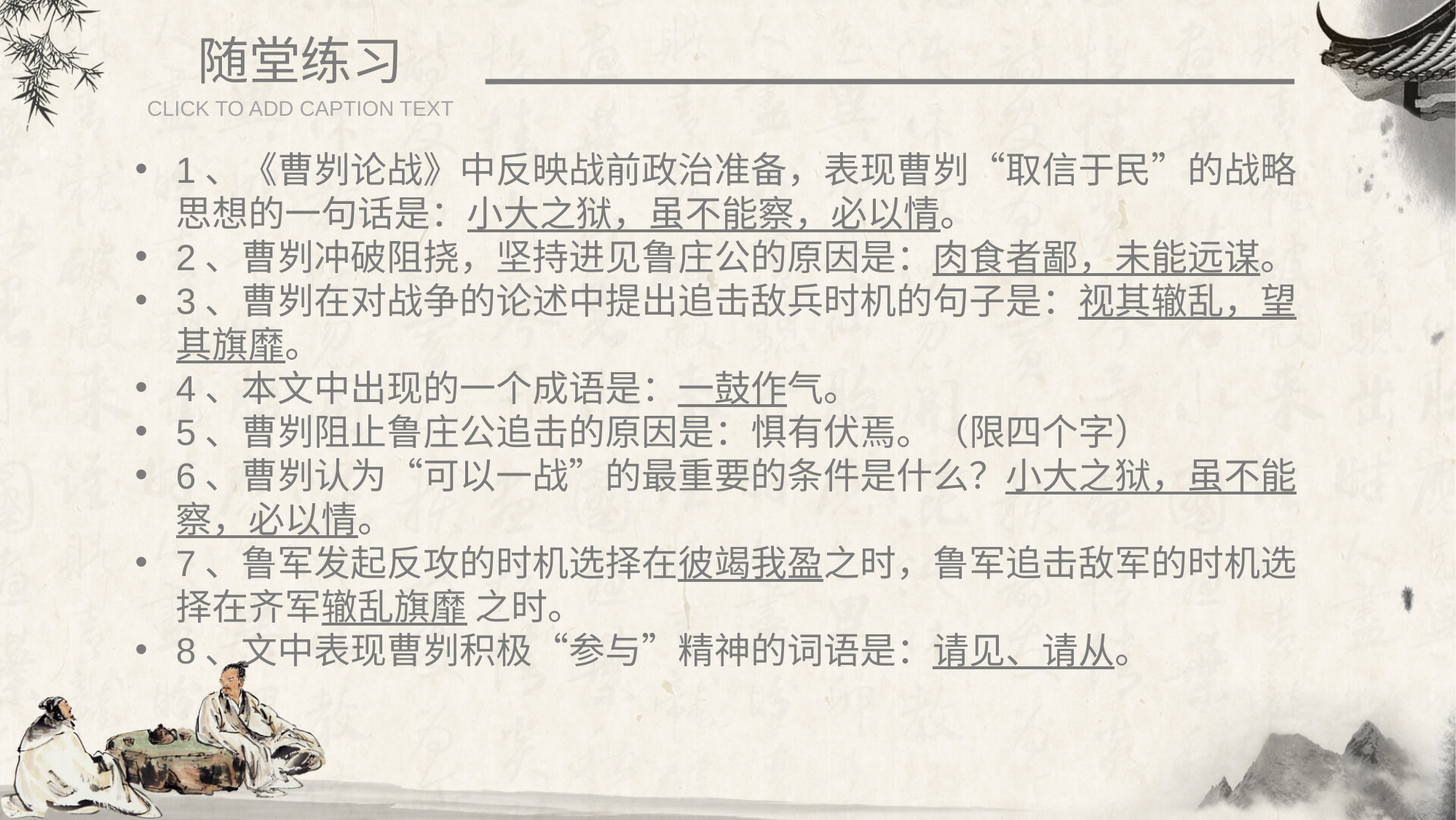

随堂练习

CLICK TO ADD CAPTION TEXT
1、《曹刿论战》中反映战前政治准备，表现曹刿“取信于民”的战略思想的一句话是：小大之狱，虽不能察，必以情。
2、曹刿冲破阻挠，坚持进见鲁庄公的原因是：肉食者鄙，未能远谋。
3、曹刿在对战争的论述中提出追击敌兵时机的句子是：视其辙乱，望其旗靡。
4、本文中出现的一个成语是：一鼓作气。
5、曹刿阻止鲁庄公追击的原因是：惧有伏焉。（限四个字）
6、曹刿认为“可以一战”的最重要的条件是什么？小大之狱，虽不能察，必以情。
7、鲁军发起反攻的时机选择在彼竭我盈之时，鲁军追击敌军的时机选择在齐军辙乱旗靡 之时。
8、文中表现曹刿积极“参与”精神的词语是：请见、请从。